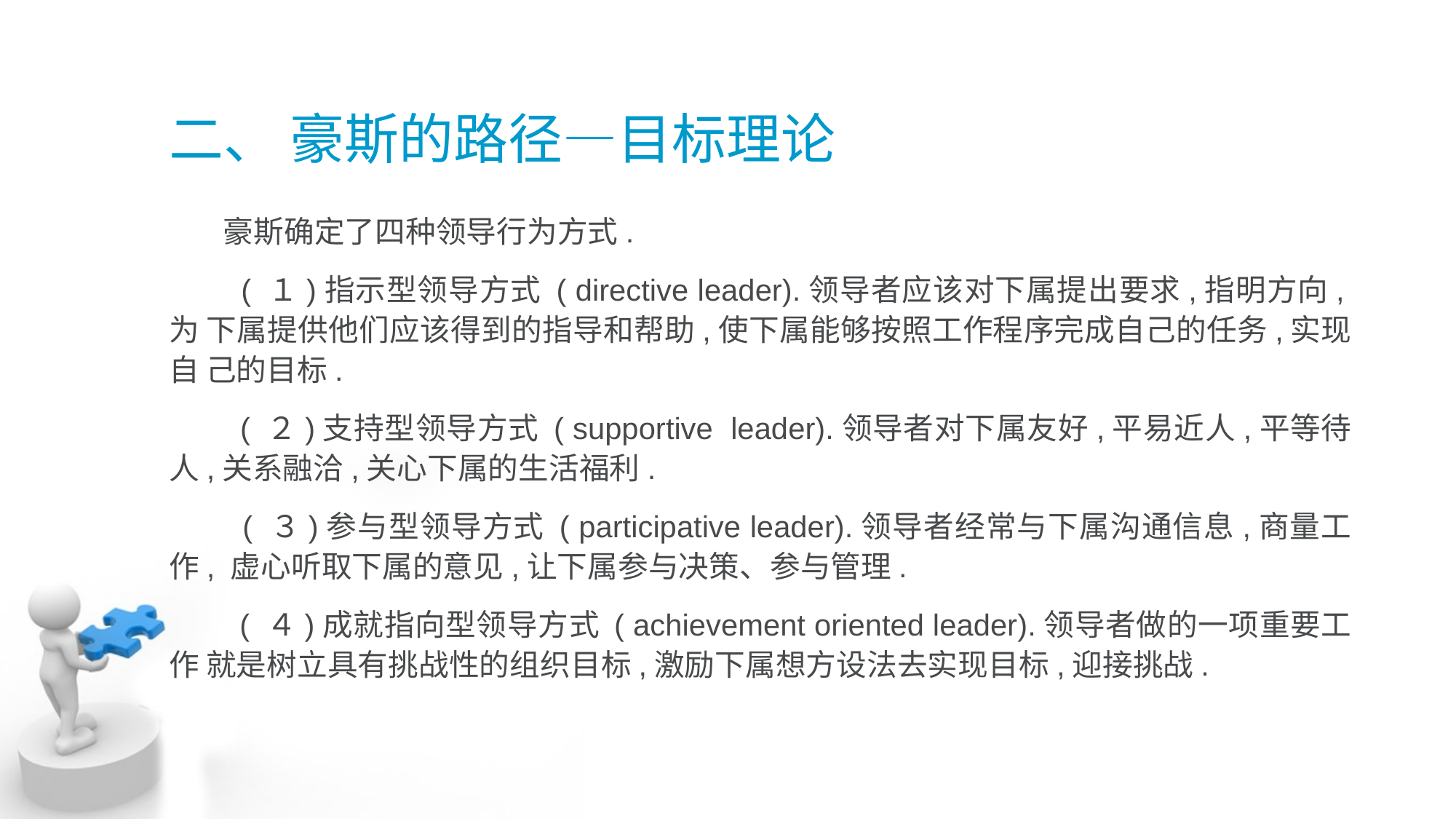

# 二、 豪斯的路径—目标理论
       豪斯确定了四种领导行为方式.
        ( １)指示型领导方式 ( directive leader).领导者应该对下属提出要求,指明方向,为 下属提供他们应该得到的指导和帮助,使下属能够按照工作程序完成自己的任务,实现自 己的目标.
        ( ２)支持型领导方式 ( supportive  leader).领导者对下属友好,平易近人,平等待 人,关系融洽,关心下属的生活福利.
        ( ３)参与型领导方式 ( participative leader).领导者经常与下属沟通信息,商量工作, 虚心听取下属的意见,让下属参与决策、参与管理.
        ( ４)成就指向型领导方式 ( achievement oriented leader).领导者做的一项重要工作 就是树立具有挑战性的组织目标,激励下属想方设法去实现目标,迎接挑战.